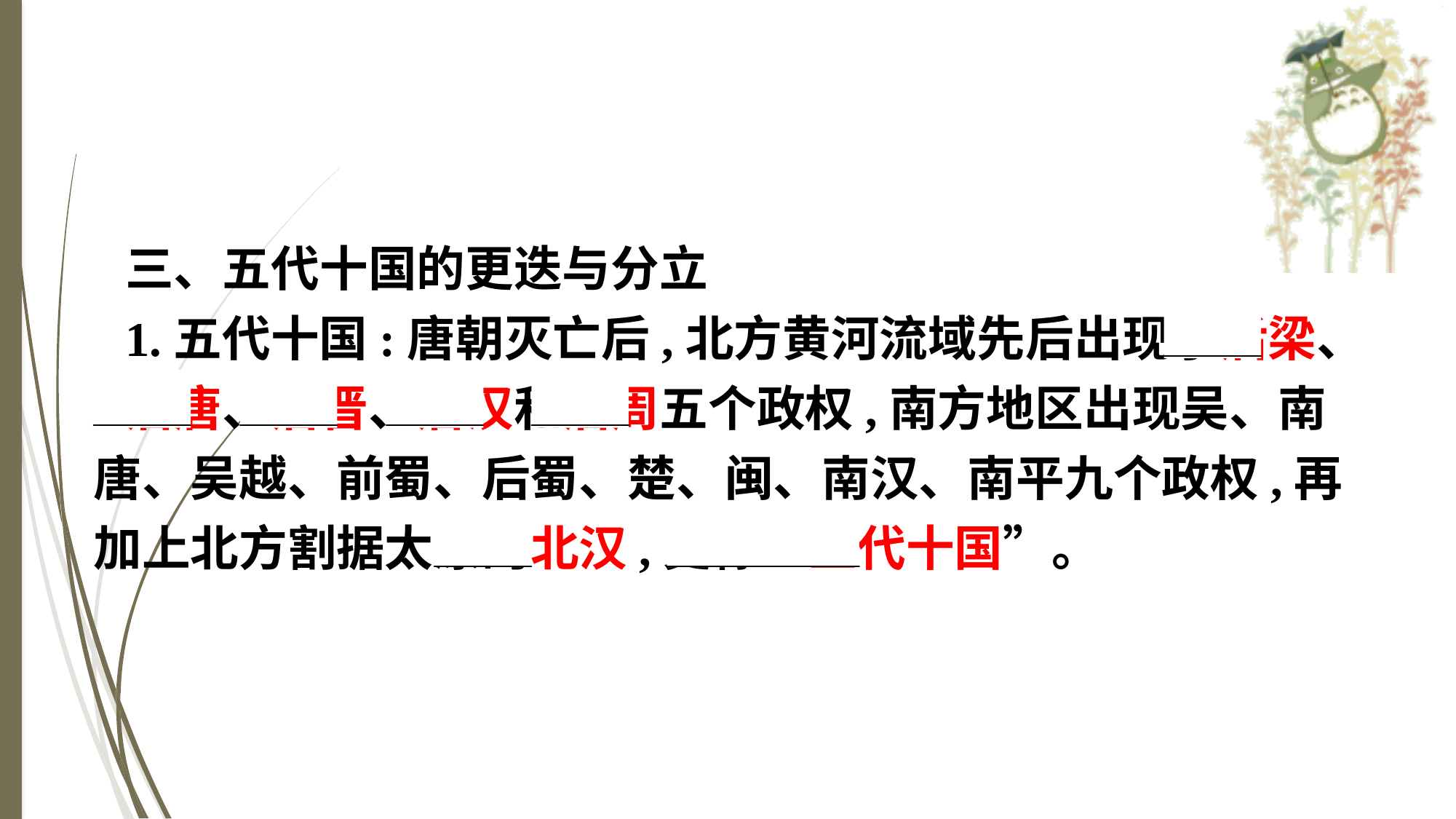

三、五代十国的更迭与分立
1.五代十国:唐朝灭亡后,北方黄河流域先后出现了后梁、
后唐、后晋、后汉和后周五个政权,南方地区出现吴、南唐、吴越、前蜀、后蜀、楚、闽、南汉、南平九个政权,再加上北方割据太原的北汉,史称“五代十国”。